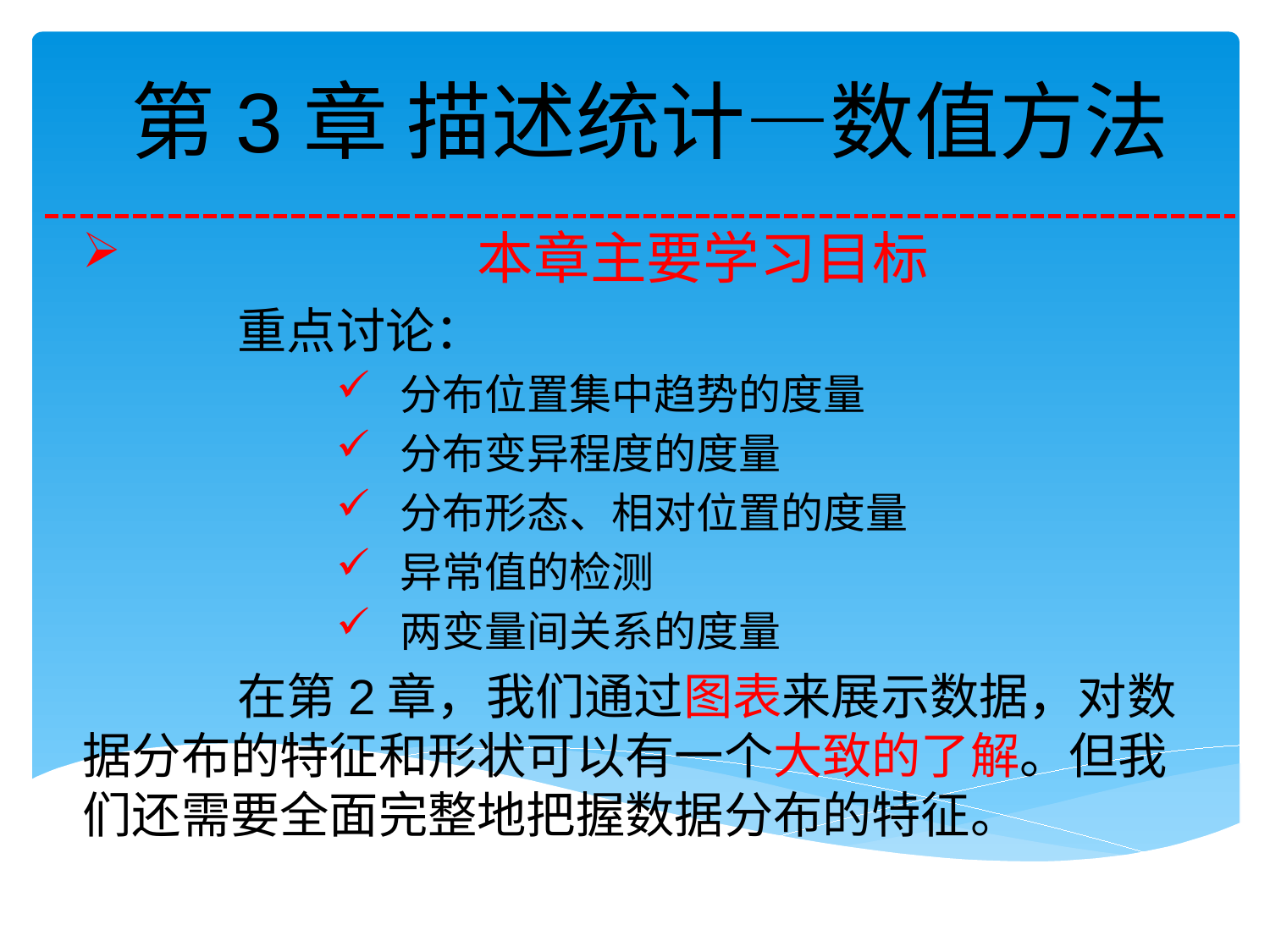

# 第3章 描述统计—数值方法
                             本章主要学习目标
             重点讨论：
分布位置集中趋势的度量
分布变异程度的度量
分布形态、相对位置的度量
异常值的检测
两变量间关系的度量
             在第2章，我们通过图表来展示数据，对数据分布的特征和形状可以有一个大致的了解。但我们还需要全面完整地把握数据分布的特征。